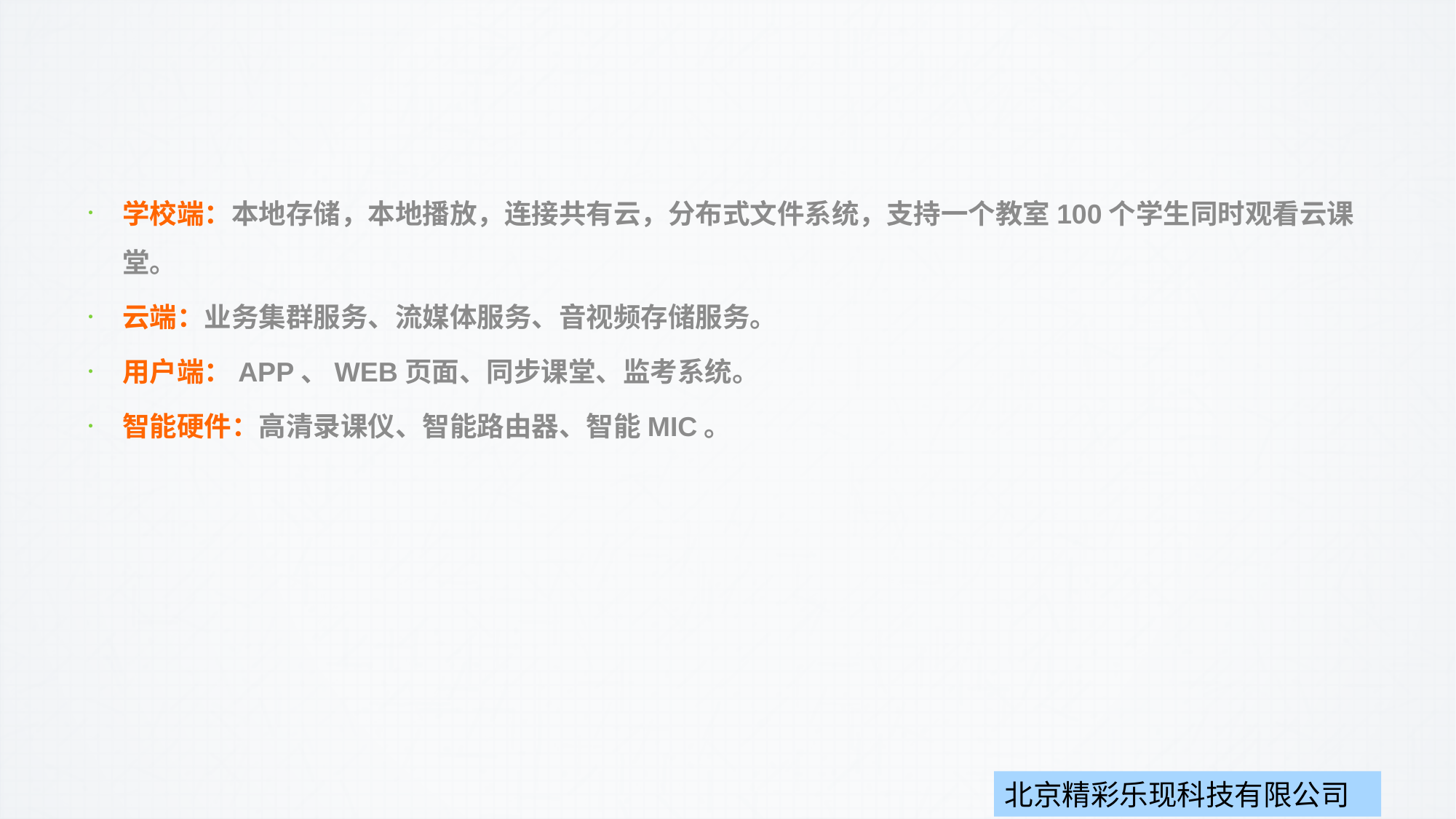

学校端：本地存储，本地播放，连接共有云，分布式文件系统，支持一个教室100个学生同时观看云课堂。
云端：业务集群服务、流媒体服务、音视频存储服务。
用户端：APP、WEB页面、同步课堂、监考系统。
智能硬件：高清录课仪、智能路由器、智能MIC。
北京精彩乐现科技有限公司